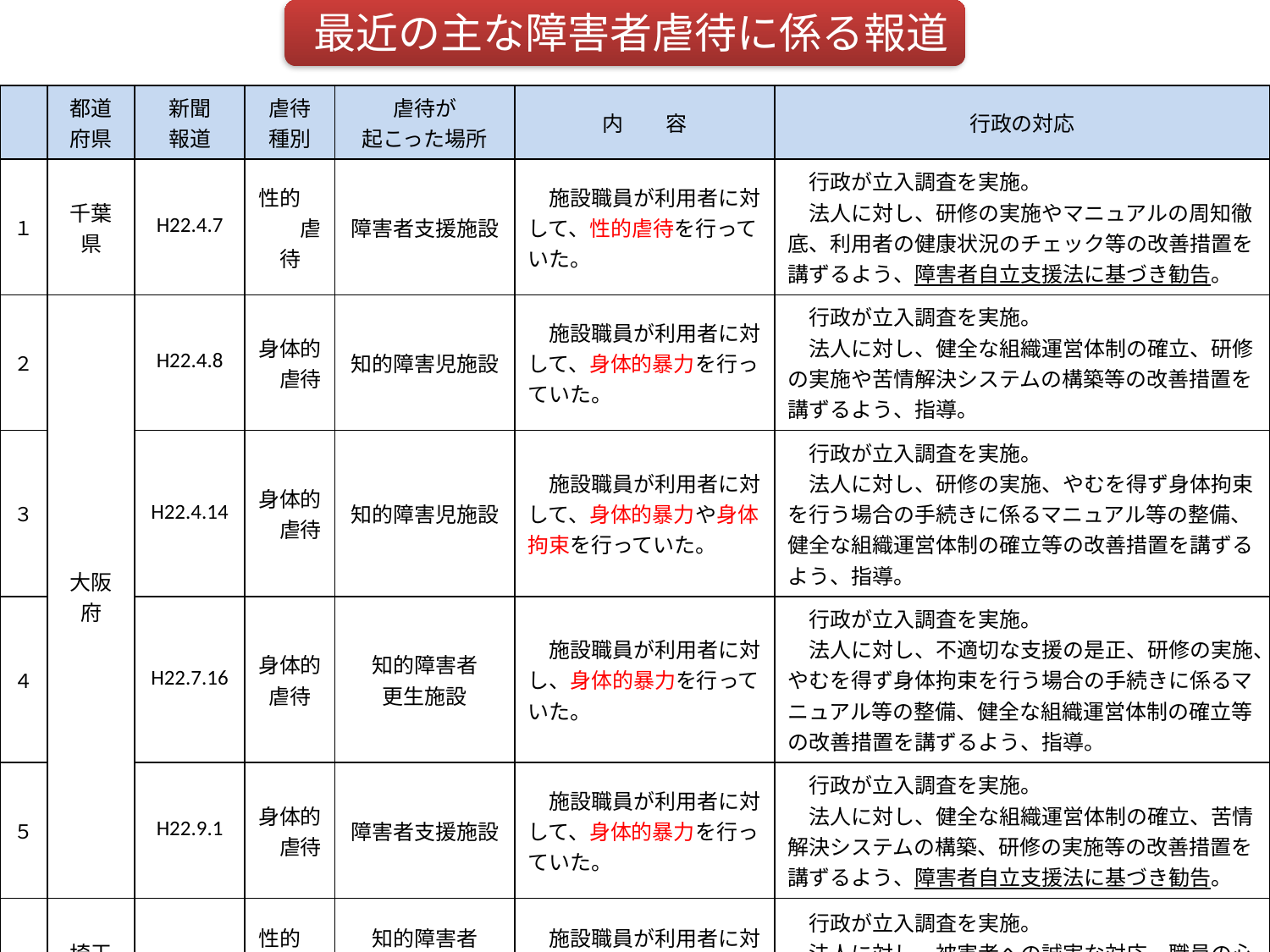

最近の主な障害者虐待に係る報道
|  | 都道 府県 | 新聞 報道 | 虐待 種別 | 虐待が 起こった場所 | 内　　容 | 行政の対応 |
| --- | --- | --- | --- | --- | --- | --- |
| １ | 千葉県 | H22.4.7 | 性的　　　虐待 | 障害者支援施設 | 施設職員が利用者に対して、性的虐待を行っていた。 | 行政が立入調査を実施。 　法人に対し、研修の実施やマニュアルの周知徹底、利用者の健康状況のチェック等の改善措置を講ずるよう、障害者自立支援法に基づき勧告。 |
| ２ | 大阪府 | H22.4.8 | 身体的　虐待 | 知的障害児施設 | 施設職員が利用者に対して、身体的暴力を行っていた。 | 行政が立入調査を実施。 　法人に対し、健全な組織運営体制の確立、研修の実施や苦情解決システムの構築等の改善措置を講ずるよう、指導。 |
| ３ |  | H22.4.14 | 身体的　虐待 | 知的障害児施設 | 施設職員が利用者に対して、身体的暴力や身体拘束を行っていた。 | 行政が立入調査を実施。 　法人に対し、研修の実施、やむを得ず身体拘束を行う場合の手続きに係るマニュアル等の整備、健全な組織運営体制の確立等の改善措置を講ずるよう、指導。 |
| ４ |  | H22.7.16 | 身体的 虐待 | 知的障害者 更生施設 | 施設職員が利用者に対し、身体的暴力を行っていた。 | 行政が立入調査を実施。 　法人に対し、不適切な支援の是正、研修の実施、やむを得ず身体拘束を行う場合の手続きに係るマニュアル等の整備、健全な組織運営体制の確立等の改善措置を講ずるよう、指導。 |
| ５ |  | H22.9.1 | 身体的　虐待 | 障害者支援施設 | 施設職員が利用者に対して、身体的暴力を行っていた。 | 行政が立入調査を実施。 　法人に対し、健全な組織運営体制の確立、苦情解決システムの構築、研修の実施等の改善措置を講ずるよう、障害者自立支援法に基づき勧告。 |
| ６ | 埼玉県 | H23.2.16 | 性的　　　虐待 | 知的障害者 入所更生施設 知的障害児施設 | 施設職員が利用者に対して、性的虐待を行っていた。 | 行政が立入調査を実施。 　法人に対し、被害者への誠実な対応、職員の心のケア、再発防止策の作成等の改善措置を講ずるよう、指導。 |